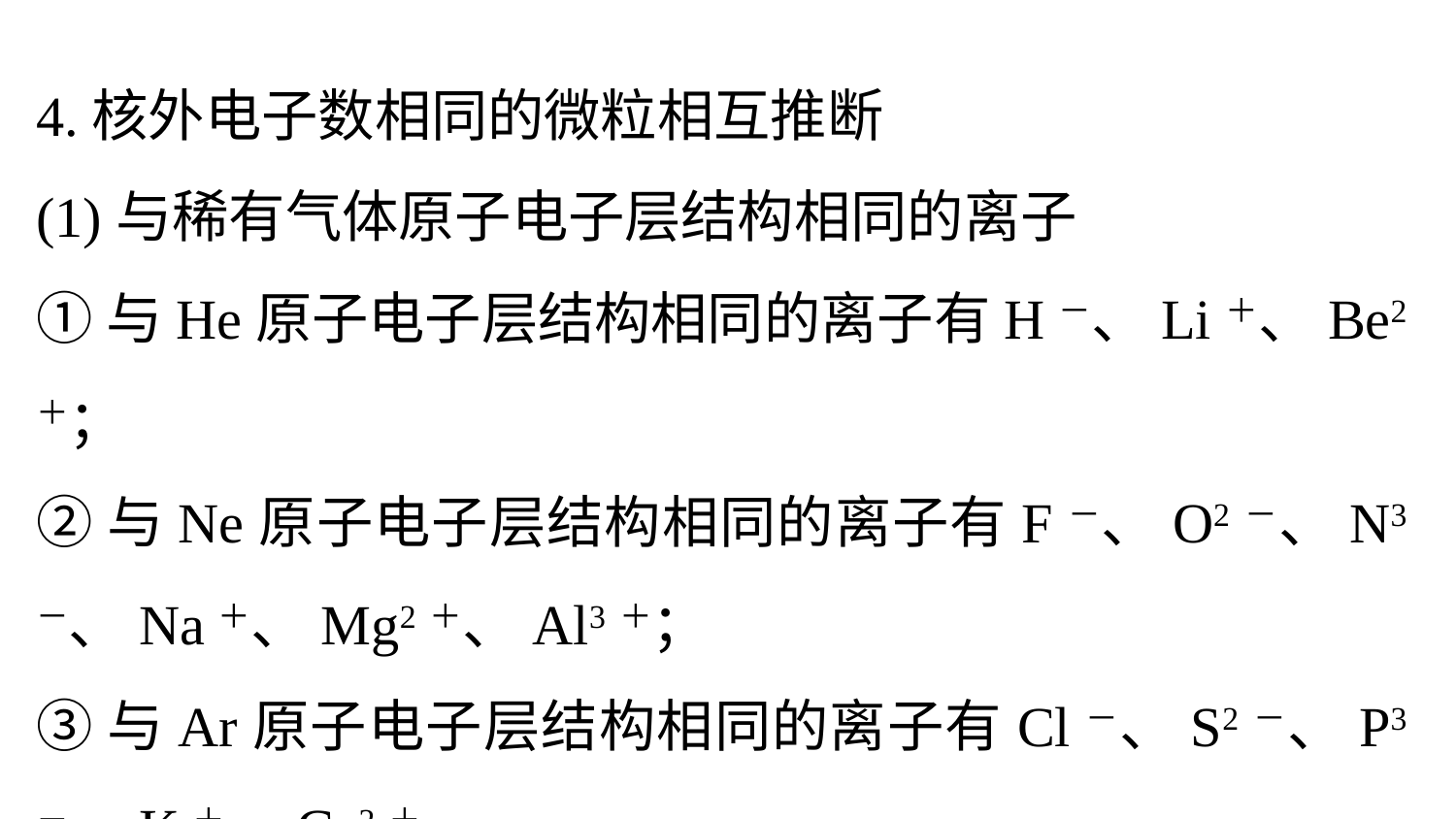

4.核外电子数相同的微粒相互推断
(1)与稀有气体原子电子层结构相同的离子
①与He原子电子层结构相同的离子有H－、Li＋、Be2＋；
②与Ne原子电子层结构相同的离子有F－、O2－、N3－、Na＋、Mg2＋、Al3＋；
③与Ar原子电子层结构相同的离子有Cl－、S2－、P3－、K＋、Ca2＋。